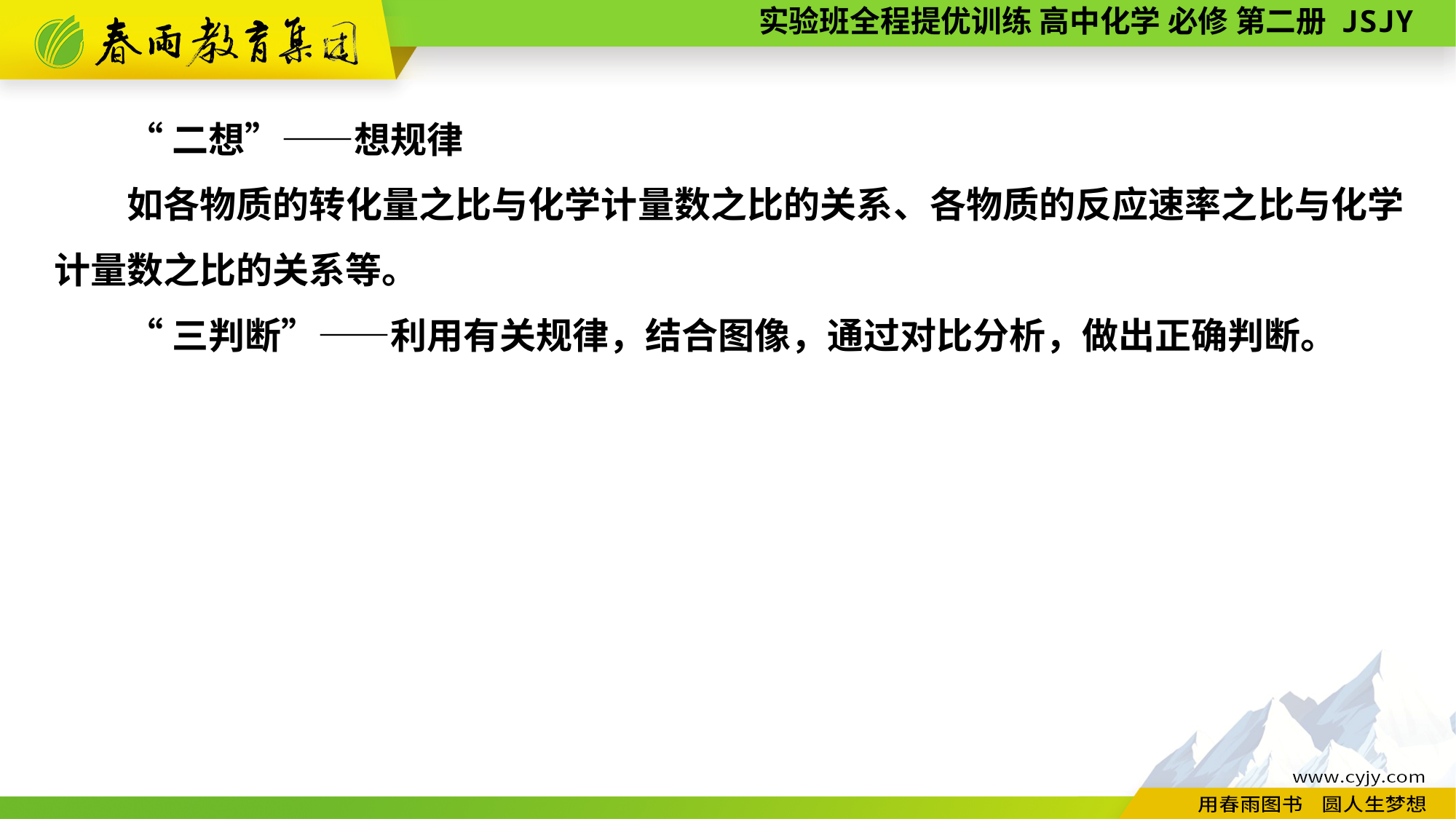

“二想”——想规律
如各物质的转化量之比与化学计量数之比的关系、各物质的反应速率之比与化学计量数之比的关系等。
“三判断”——利用有关规律，结合图像，通过对比分析，做出正确判断。